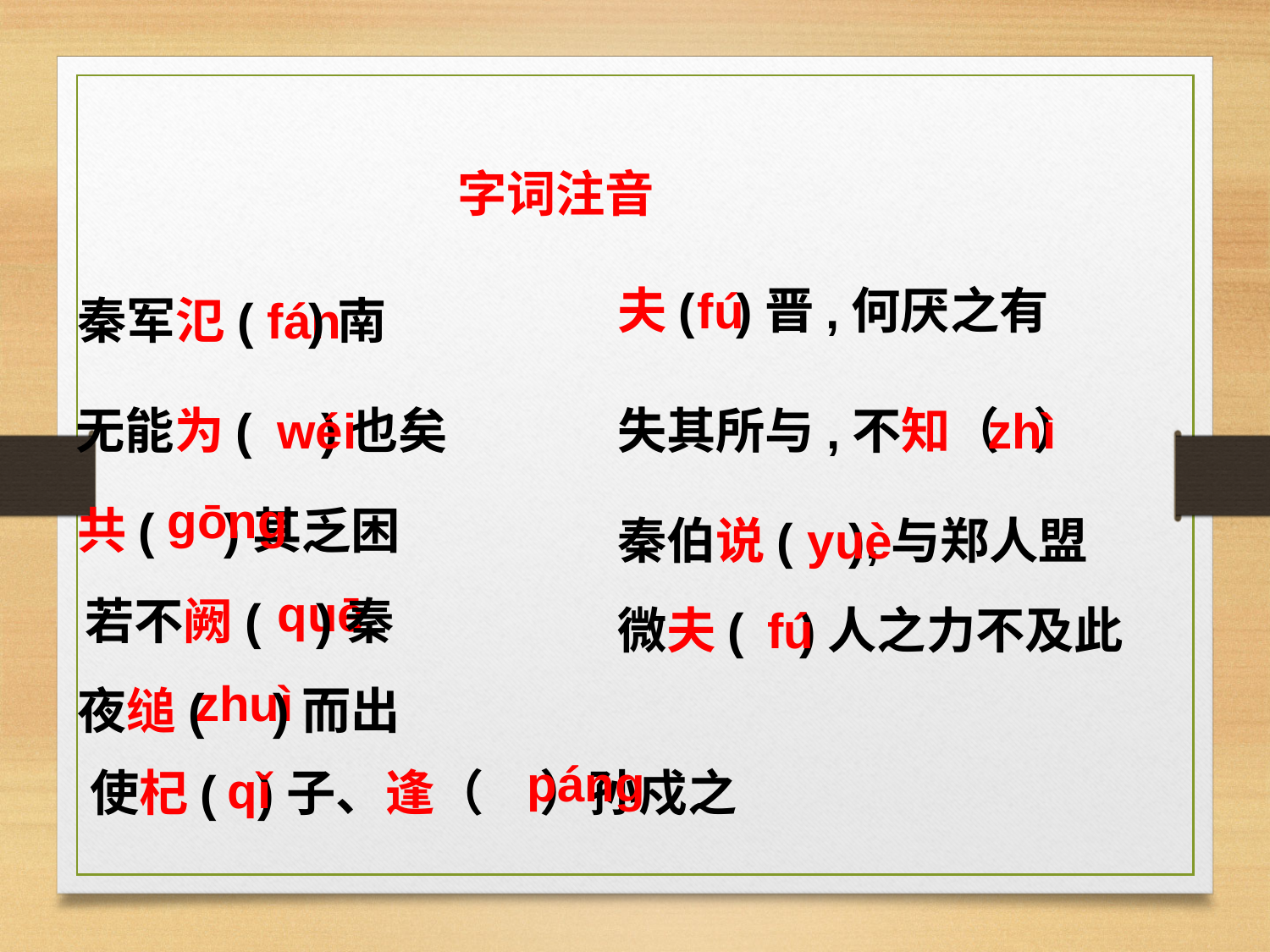

字词注音
夫(   )晋,何厌之有
fú
秦军氾(    )南
fán
无能为(     )也矣
wéi
失其所与,不知（   ）
zhì
gōng
共(     )其乏困
秦伯说(    ),与郑人盟
yuè
quē
若不阙(    )秦
微夫(    )人之力不及此
fú
  zhuì
夜缒(     )而出
páng
qǐ
使杞(   )子、逢（     ）孙戍之